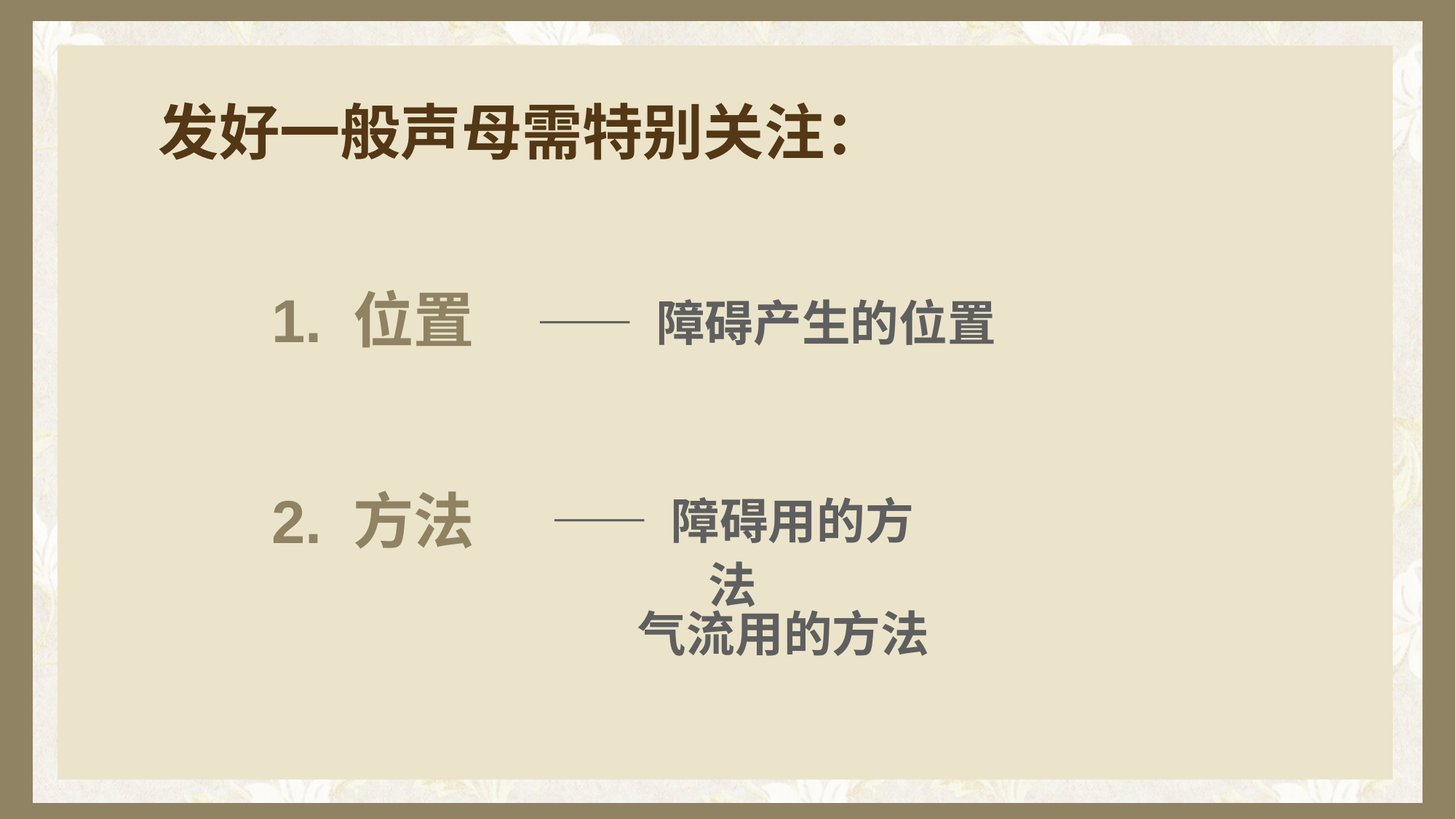

# 发好一般声母需特别关注：
           1. 位置

           2. 方法

—— 障碍产生的位置
—— 障碍用的方法
气流用的方法